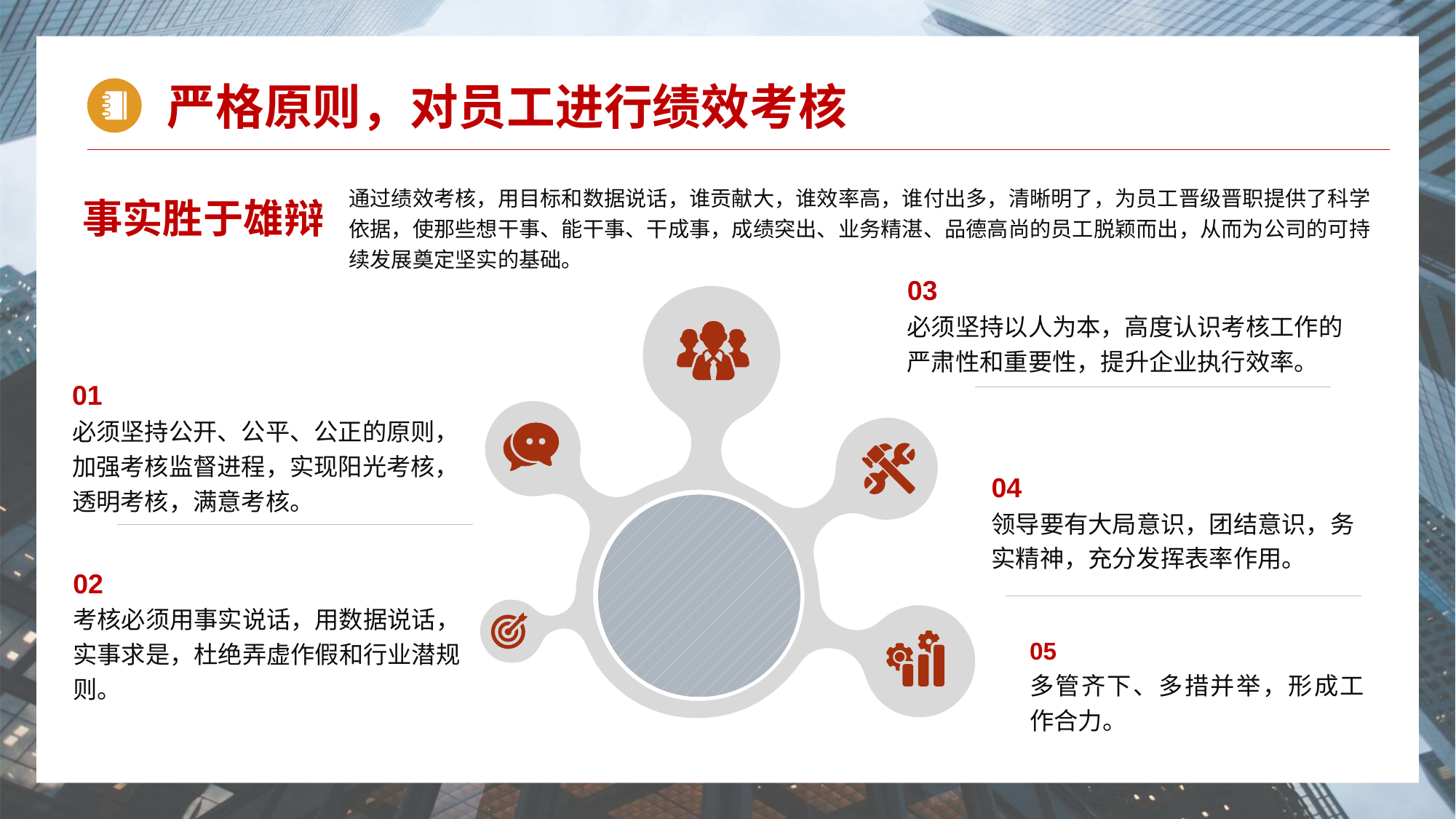

严格原则，对员工进行绩效考核

通过绩效考核，用目标和数据说话，谁贡献大，谁效率高，谁付出多，清晰明了，为员工晋级晋职提供了科学依据，使那些想干事、能干事、干成事，成绩突出、业务精湛、品德高尚的员工脱颖而出，从而为公司的可持续发展奠定坚实的基础。
事实胜于雄辩
03
必须坚持以人为本，高度认识考核工作的严肃性和重要性，提升企业执行效率。

01
必须坚持公开、公平、公正的原则，加强考核监督进程，实现阳光考核，透明考核，满意考核。
04
领导要有大局意识，团结意识，务实精神，充分发挥表率作用。
02
考核必须用事实说话，用数据说话，实事求是，杜绝弄虚作假和行业潜规则。
05
多管齐下、多措并举，形成工作合力。